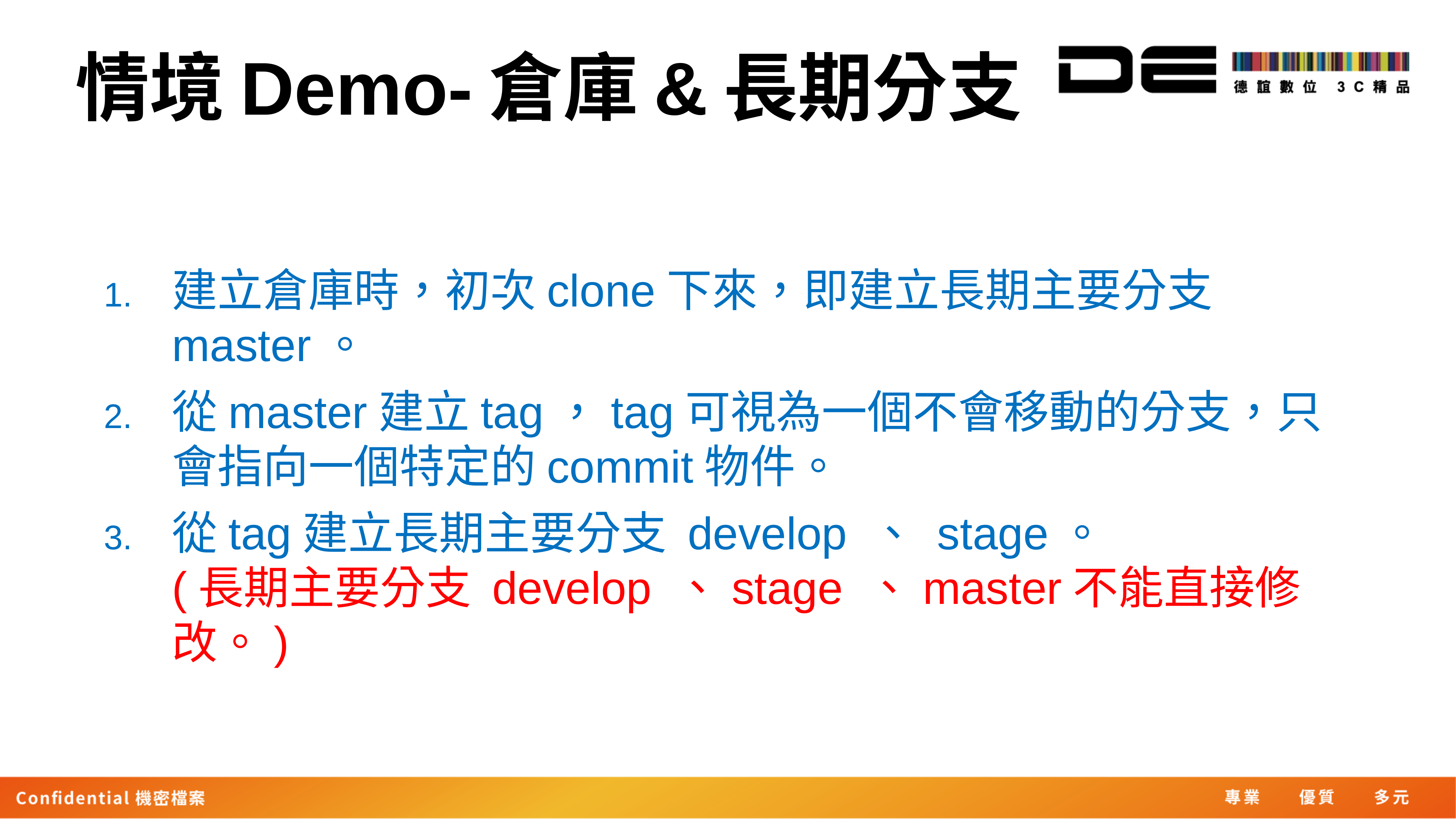

# 情境Demo-倉庫&長期分支
建立倉庫時，初次clone下來，即建立長期主要分支 master。
從master建立tag，tag可視為一個不會移動的分支，只會指向一個特定的commit物件。
從tag建立長期主要分支 develop 、 stage。
(長期主要分支 develop 、stage 、master不能直接修改。)